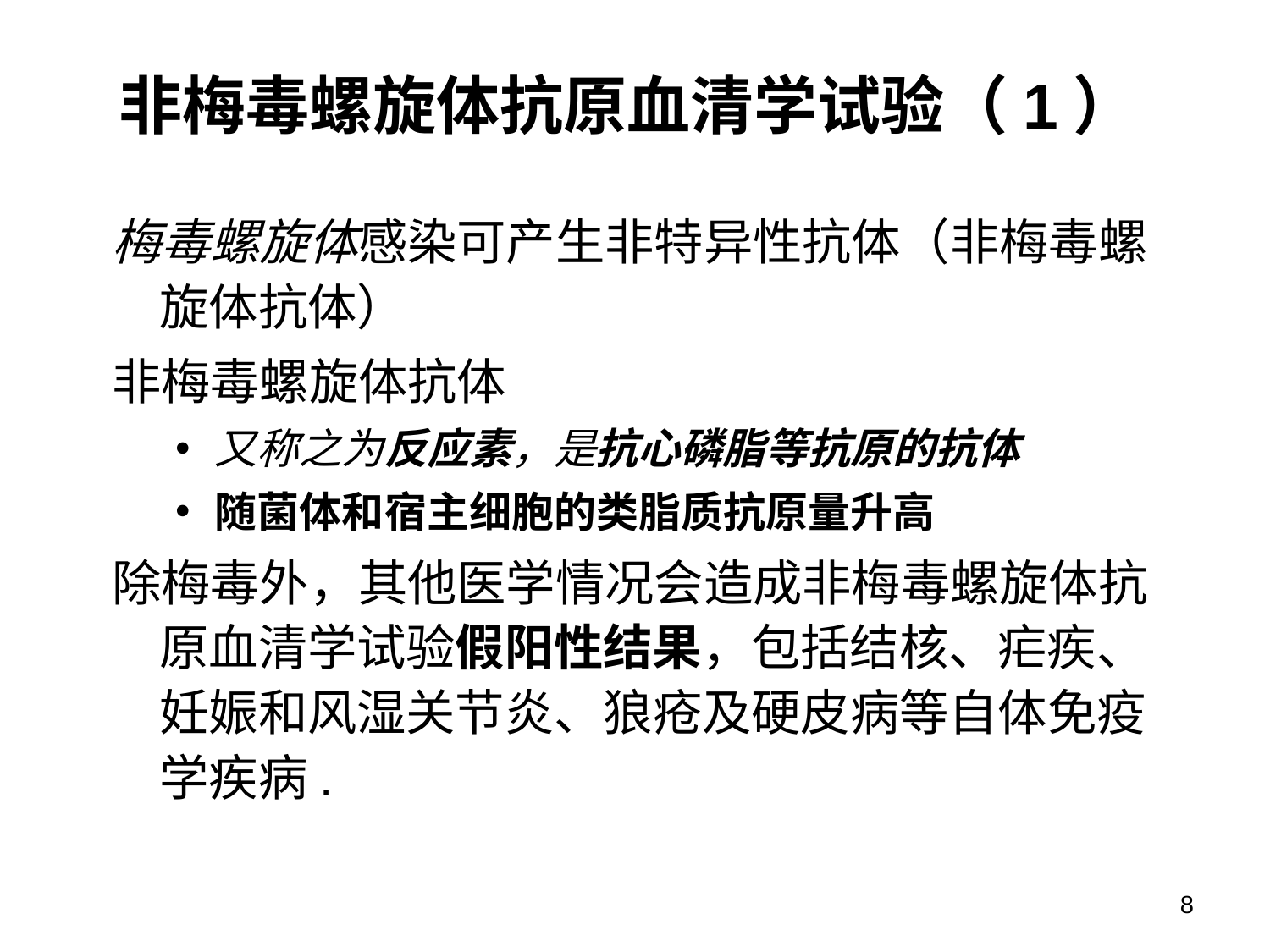

# 非梅毒螺旋体抗原血清学试验（1）
梅毒螺旋体感染可产生非特异性抗体（非梅毒螺旋体抗体）
非梅毒螺旋体抗体
又称之为反应素，是抗心磷脂等抗原的抗体
随菌体和宿主细胞的类脂质抗原量升高
除梅毒外，其他医学情况会造成非梅毒螺旋体抗原血清学试验假阳性结果，包括结核、疟疾、妊娠和风湿关节炎、狼疮及硬皮病等自体免疫学疾病.
8